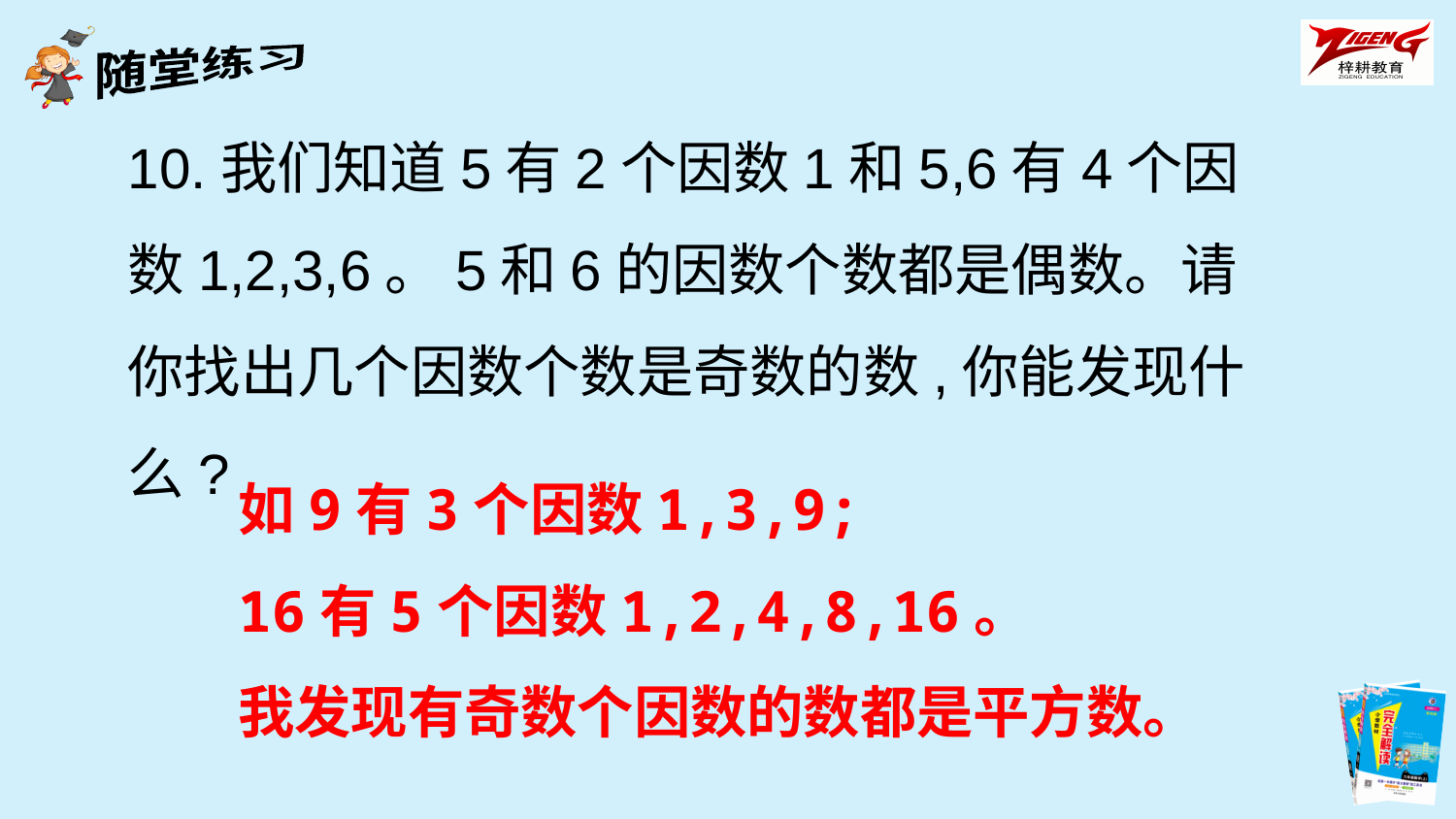

10.我们知道5有2个因数1和5,6有4个因数1,2,3,6。5和6的因数个数都是偶数。请你找出几个因数个数是奇数的数,你能发现什么?
如9有3个因数1,3,9;
16有5个因数1,2,4,8,16。
我发现有奇数个因数的数都是平方数。